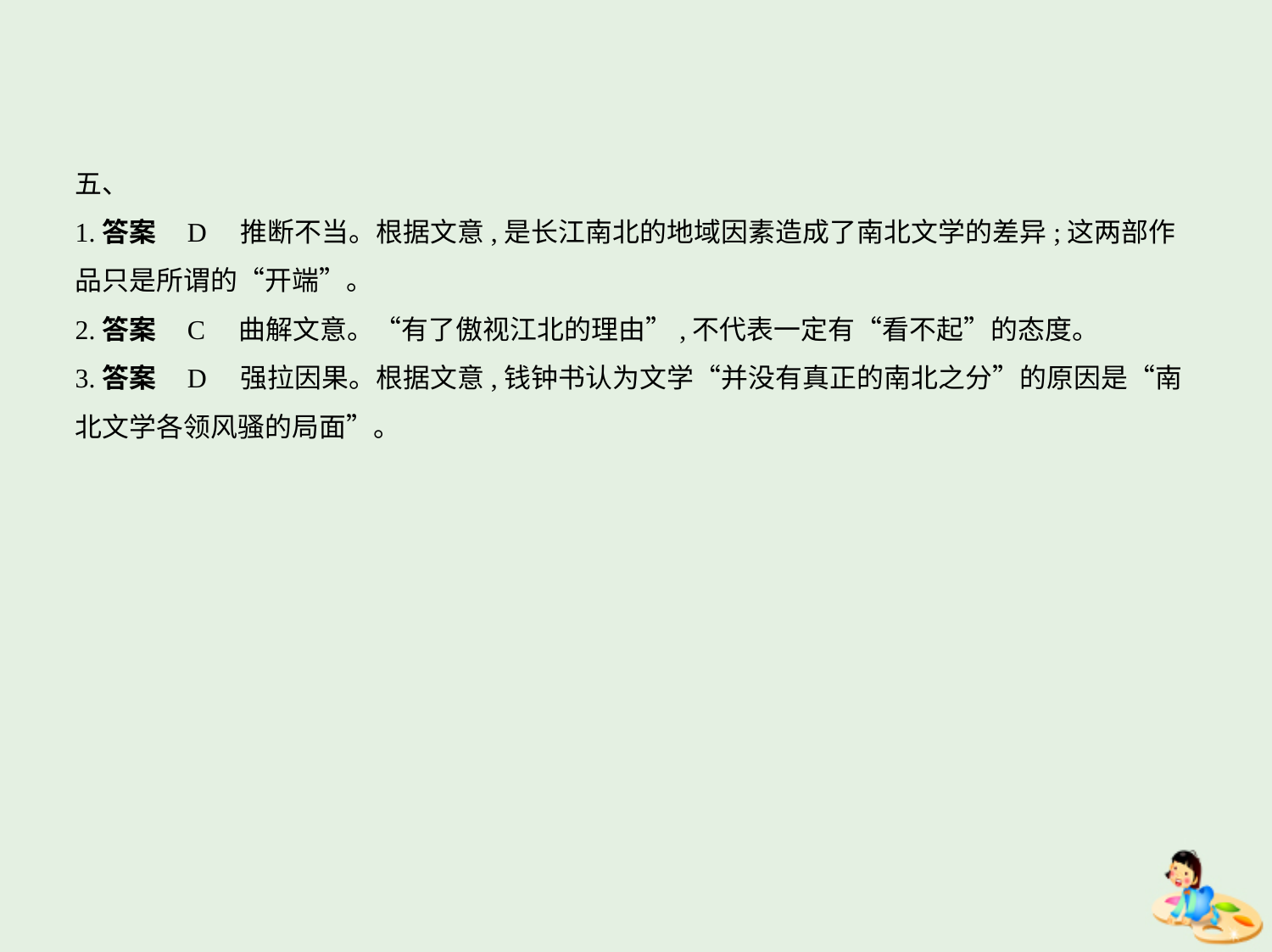

五、
1.答案    D　推断不当。根据文意,是长江南北的地域因素造成了南北文学的差异;这两部作
品只是所谓的“开端”。
2.答案    C　曲解文意。“有了傲视江北的理由”,不代表一定有“看不起”的态度。
3.答案    D　强拉因果。根据文意,钱钟书认为文学“并没有真正的南北之分”的原因是“南
北文学各领风骚的局面”。